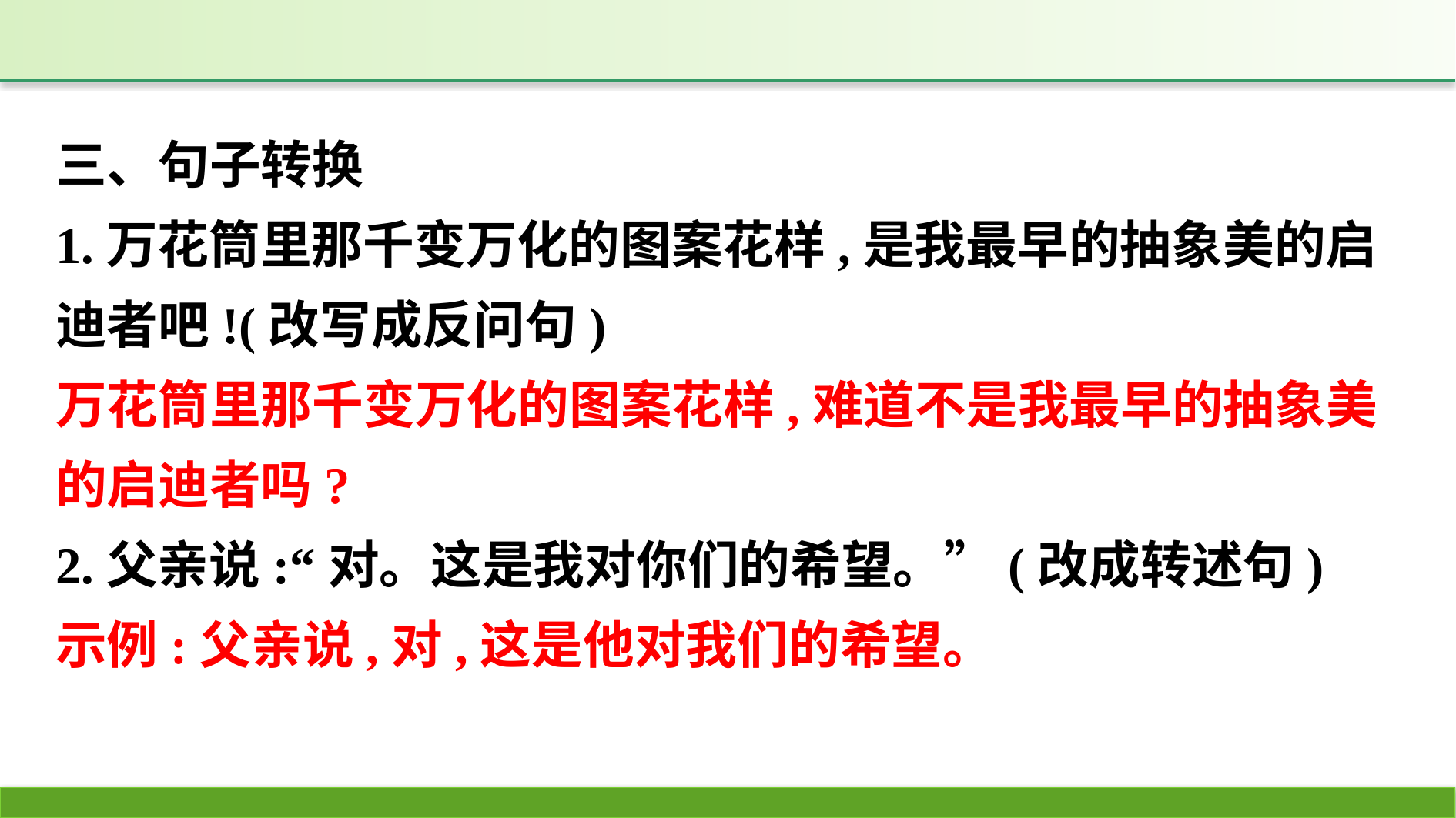

三、句子转换
1.万花筒里那千变万化的图案花样,是我最早的抽象美的启迪者吧!(改写成反问句)
万花筒里那千变万化的图案花样,难道不是我最早的抽象美的启迪者吗?
2.父亲说:“对。这是我对你们的希望。”(改成转述句)
示例:父亲说,对,这是他对我们的希望。